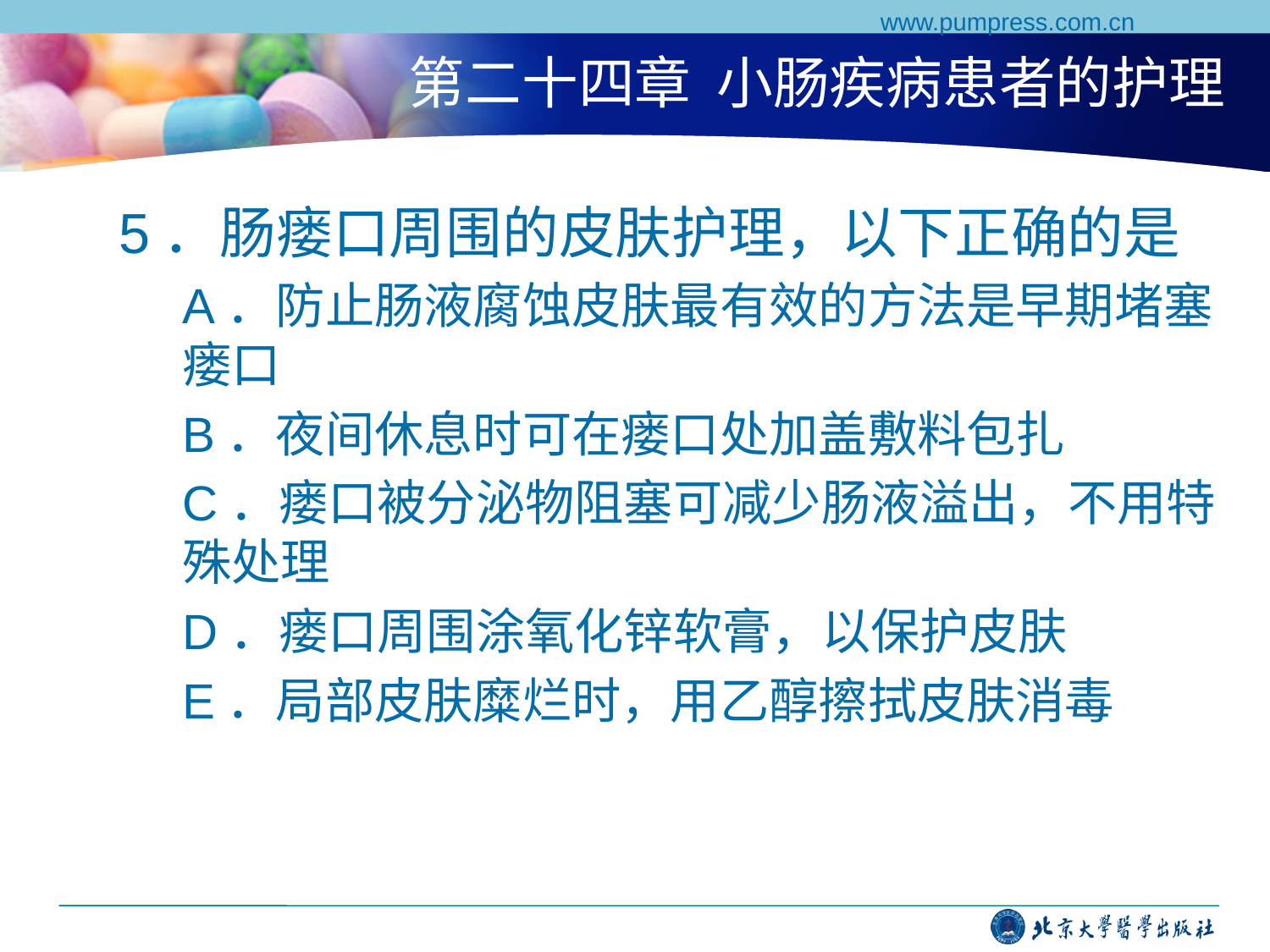

www.pumpress.com.cn
# 第二十四章  小肠疾病患者的护理
5．肠瘘口周围的皮肤护理，以下正确的是
A．防止肠液腐蚀皮肤最有效的方法是早期堵塞瘘口
B．夜间休息时可在瘘口处加盖敷料包扎
C．瘘口被分泌物阻塞可减少肠液溢出，不用特殊处理
D．瘘口周围涂氧化锌软膏，以保护皮肤
E．局部皮肤糜烂时，用乙醇擦拭皮肤消毒